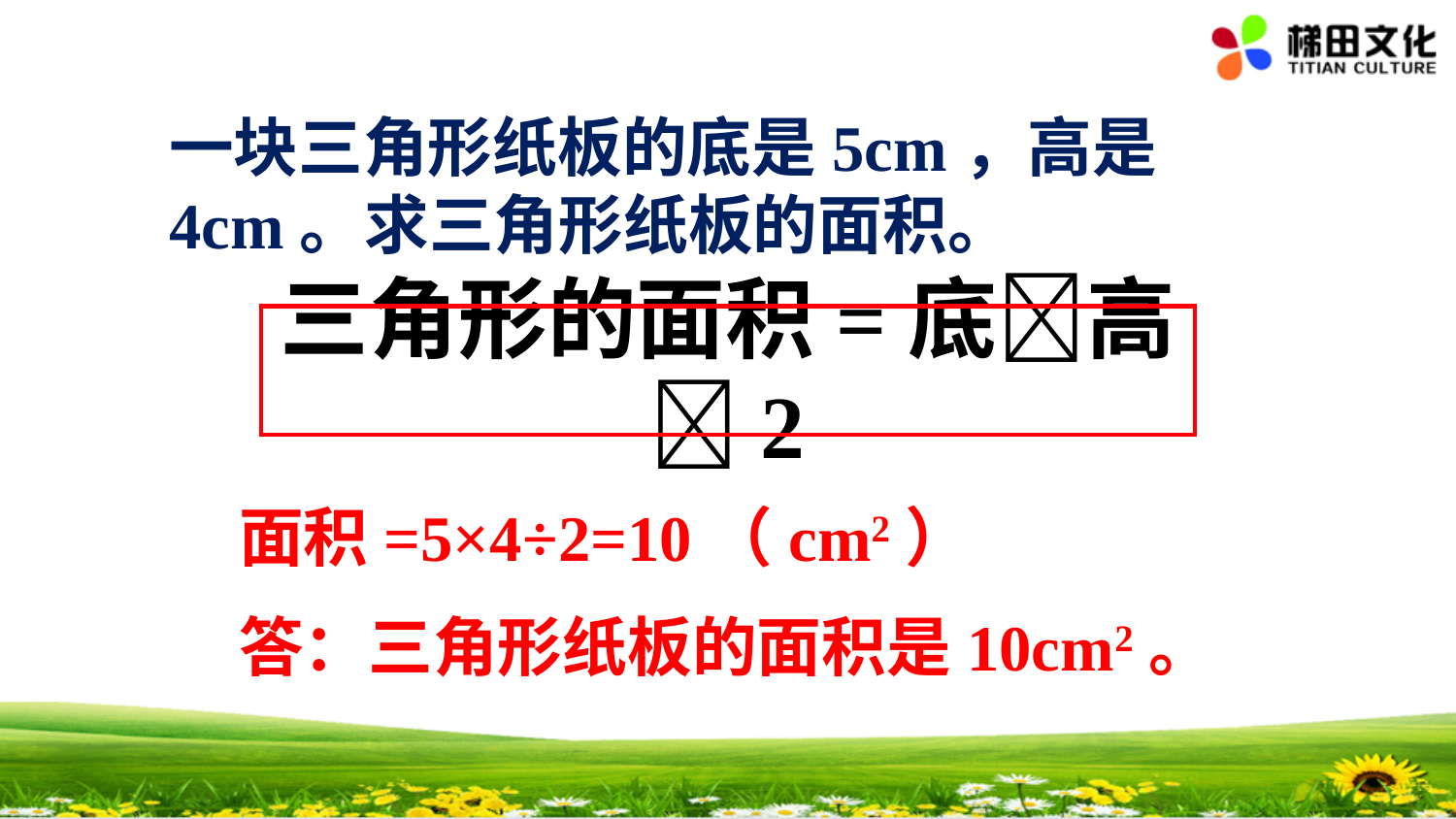

一块三角形纸板的底是5cm，高是4cm。求三角形纸板的面积。

三角形的面积=底×高÷2
面积=5×4÷2=10（cm2）
答：三角形纸板的面积是10cm2。